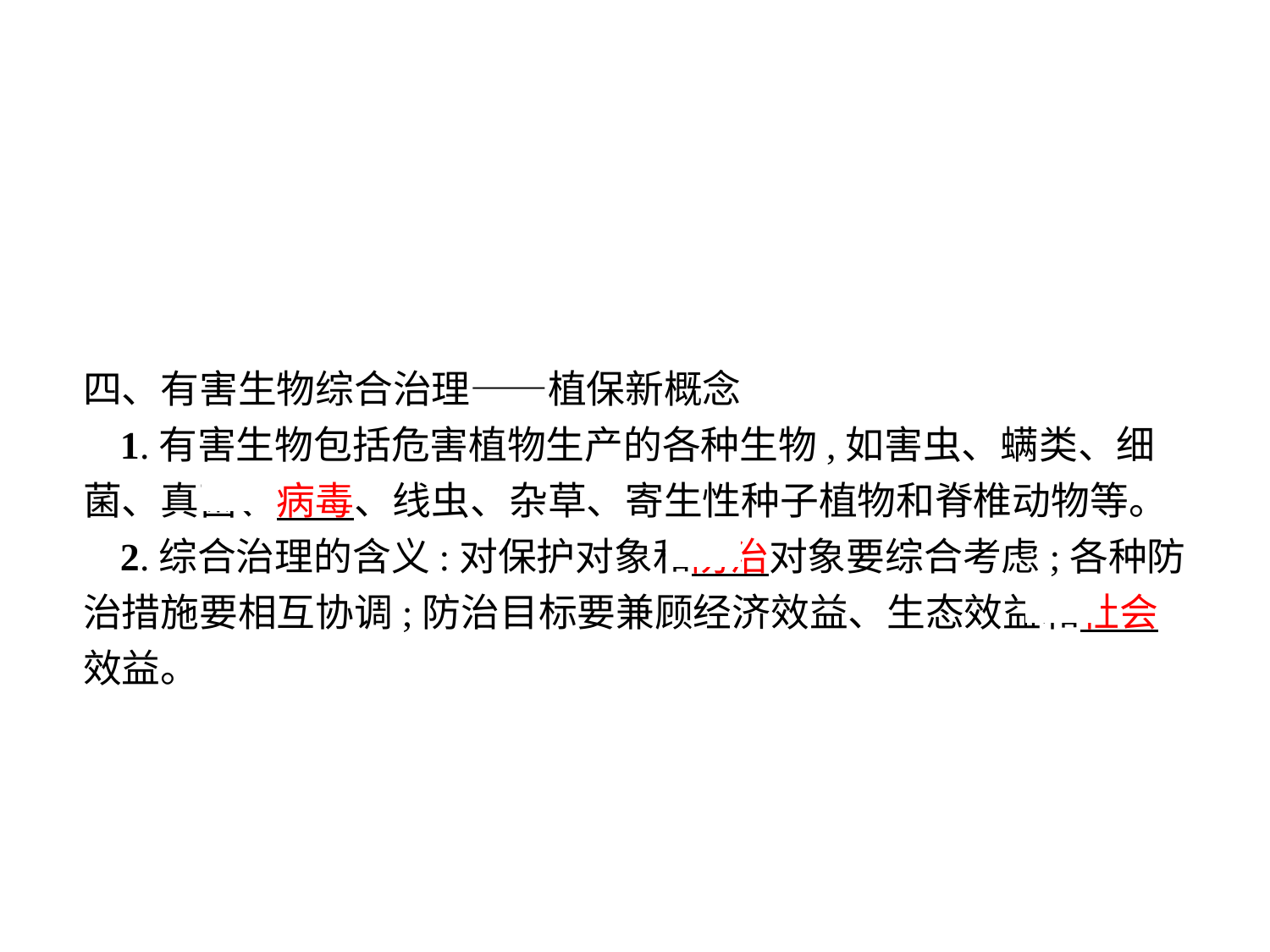

四、有害生物综合治理——植保新概念
1.有害生物包括危害植物生产的各种生物,如害虫、螨类、细菌、真菌、病毒、线虫、杂草、寄生性种子植物和脊椎动物等。
2.综合治理的含义:对保护对象和防治对象要综合考虑;各种防治措施要相互协调;防治目标要兼顾经济效益、生态效益和社会效益。